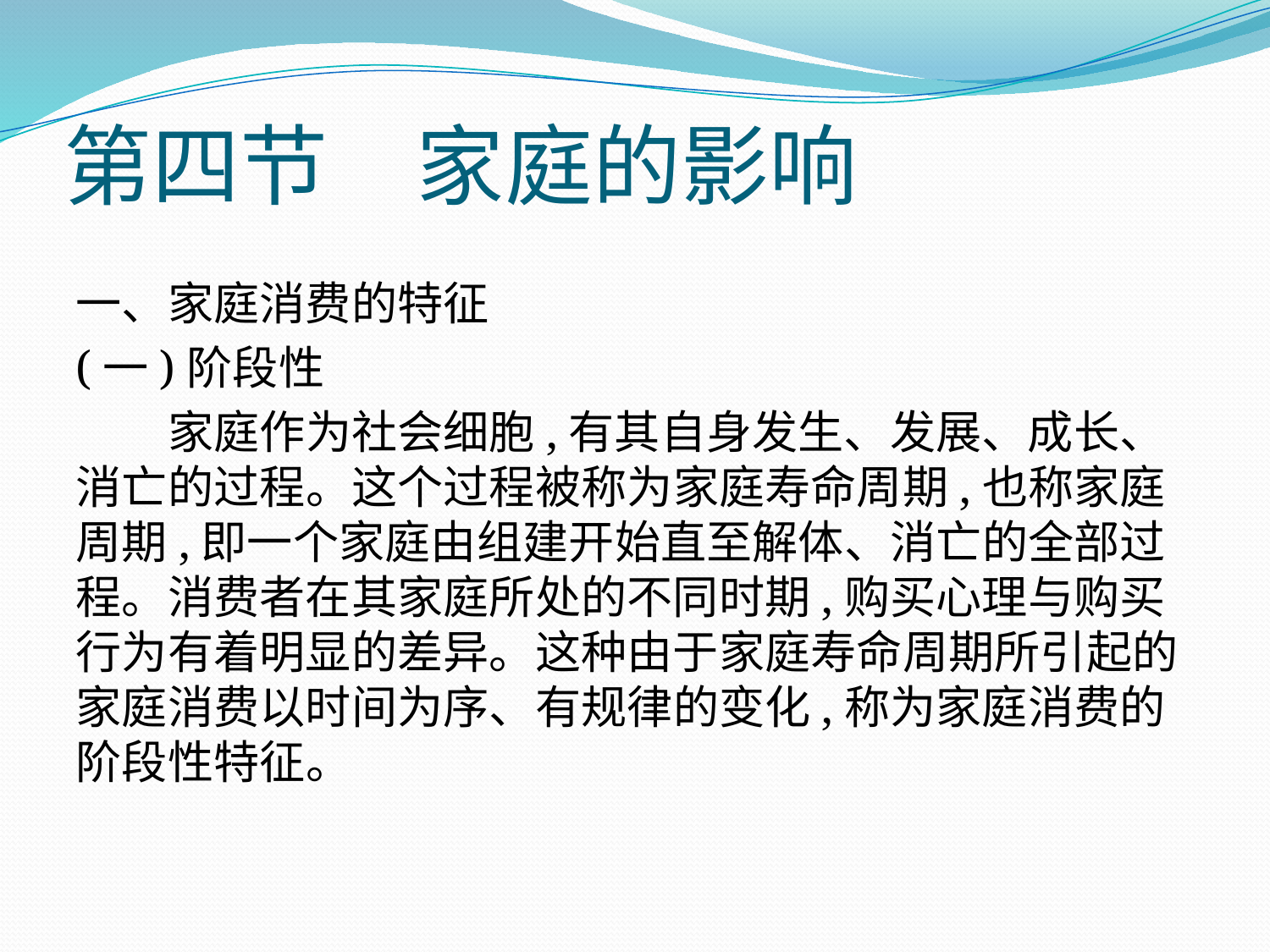

# 第四节　家庭的影响
一、家庭消费的特征
(一)阶段性
　　家庭作为社会细胞,有其自身发生、发展、成长、消亡的过程。这个过程被称为家庭寿命周期,也称家庭周期,即一个家庭由组建开始直至解体、消亡的全部过程。消费者在其家庭所处的不同时期,购买心理与购买行为有着明显的差异。这种由于家庭寿命周期所引起的家庭消费以时间为序、有规律的变化,称为家庭消费的阶段性特征。